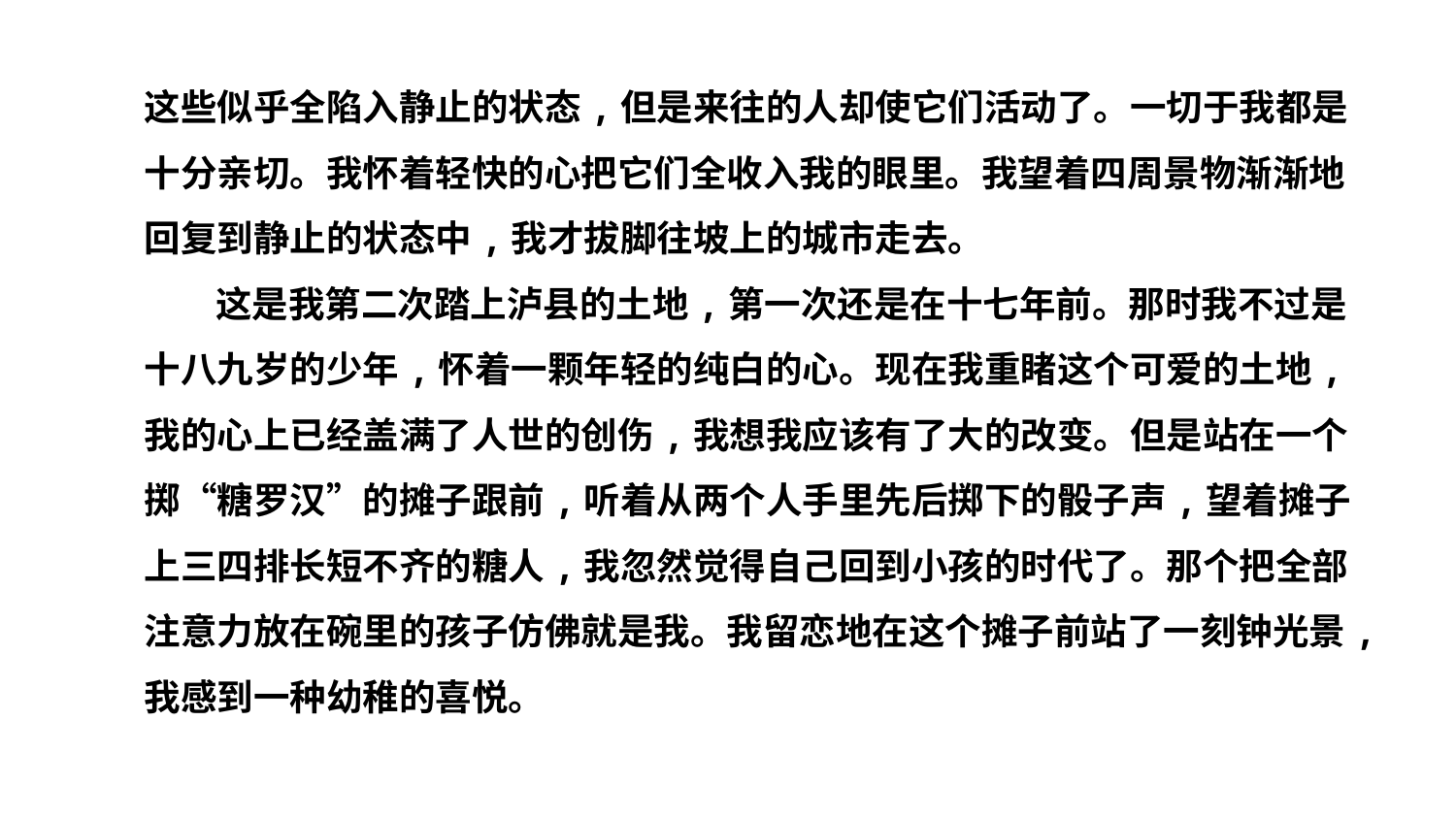

这些似乎全陷入静止的状态,但是来往的人却使它们活动了。一切于我都是十分亲切。我怀着轻快的心把它们全收入我的眼里。我望着四周景物渐渐地回复到静止的状态中,我才拔脚往坡上的城市走去。
这是我第二次踏上泸县的土地,第一次还是在十七年前。那时我不过是十八九岁的少年,怀着一颗年轻的纯白的心。现在我重睹这个可爱的土地,我的心上已经盖满了人世的创伤,我想我应该有了大的改变。但是站在一个掷“糖罗汉”的摊子跟前,听着从两个人手里先后掷下的骰子声,望着摊子上三四排长短不齐的糖人,我忽然觉得自己回到小孩的时代了。那个把全部注意力放在碗里的孩子仿佛就是我。我留恋地在这个摊子前站了一刻钟光景,我感到一种幼稚的喜悦。